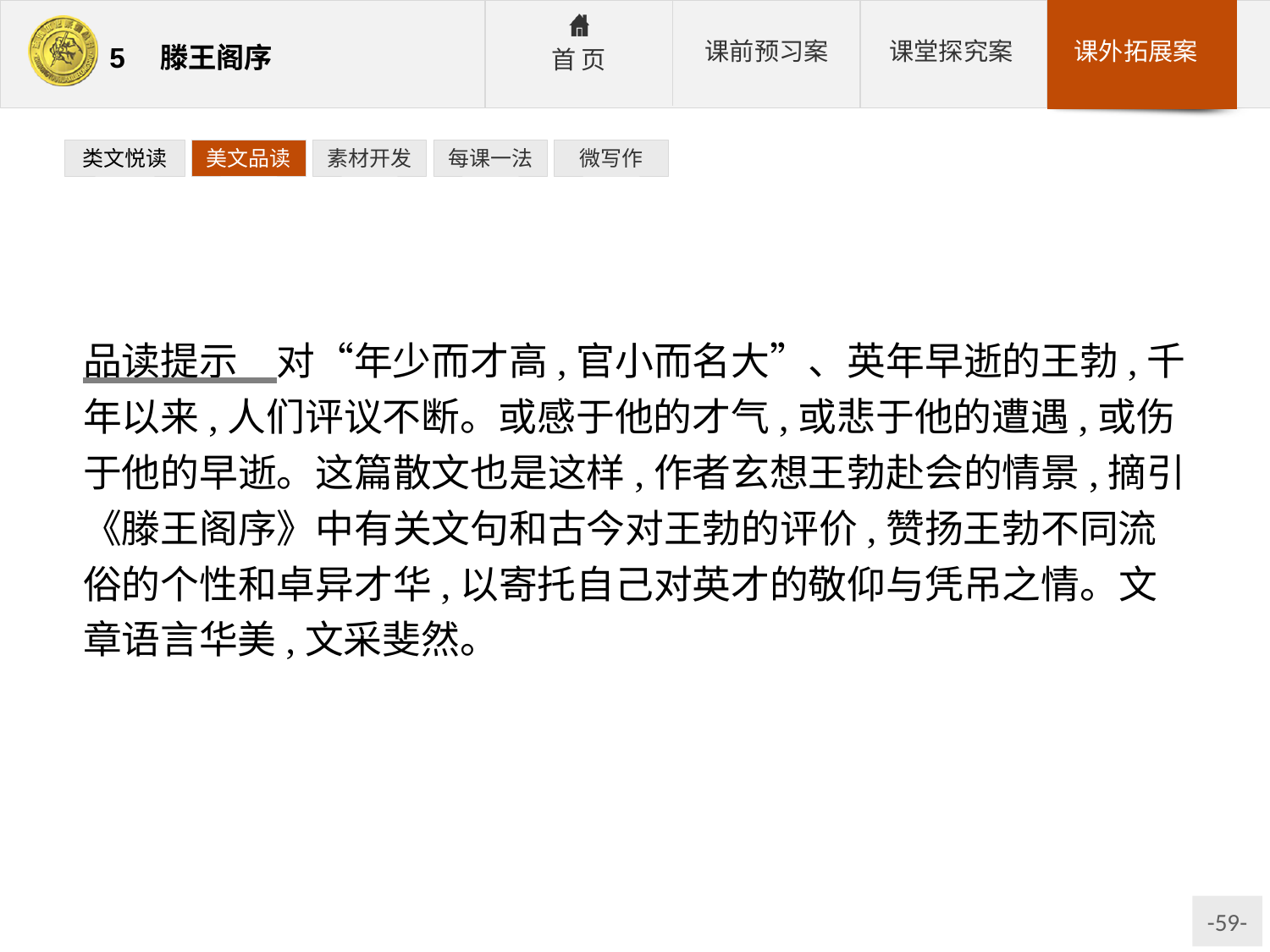

类文悦读
美文品读
素材开发
每课一法
微写作
品读提示　对“年少而才高,官小而名大”、英年早逝的王勃,千年以来,人们评议不断。或感于他的才气,或悲于他的遭遇,或伤于他的早逝。这篇散文也是这样,作者玄想王勃赴会的情景,摘引《滕王阁序》中有关文句和古今对王勃的评价,赞扬王勃不同流俗的个性和卓异才华,以寄托自己对英才的敬仰与凭吊之情。文章语言华美,文采斐然。